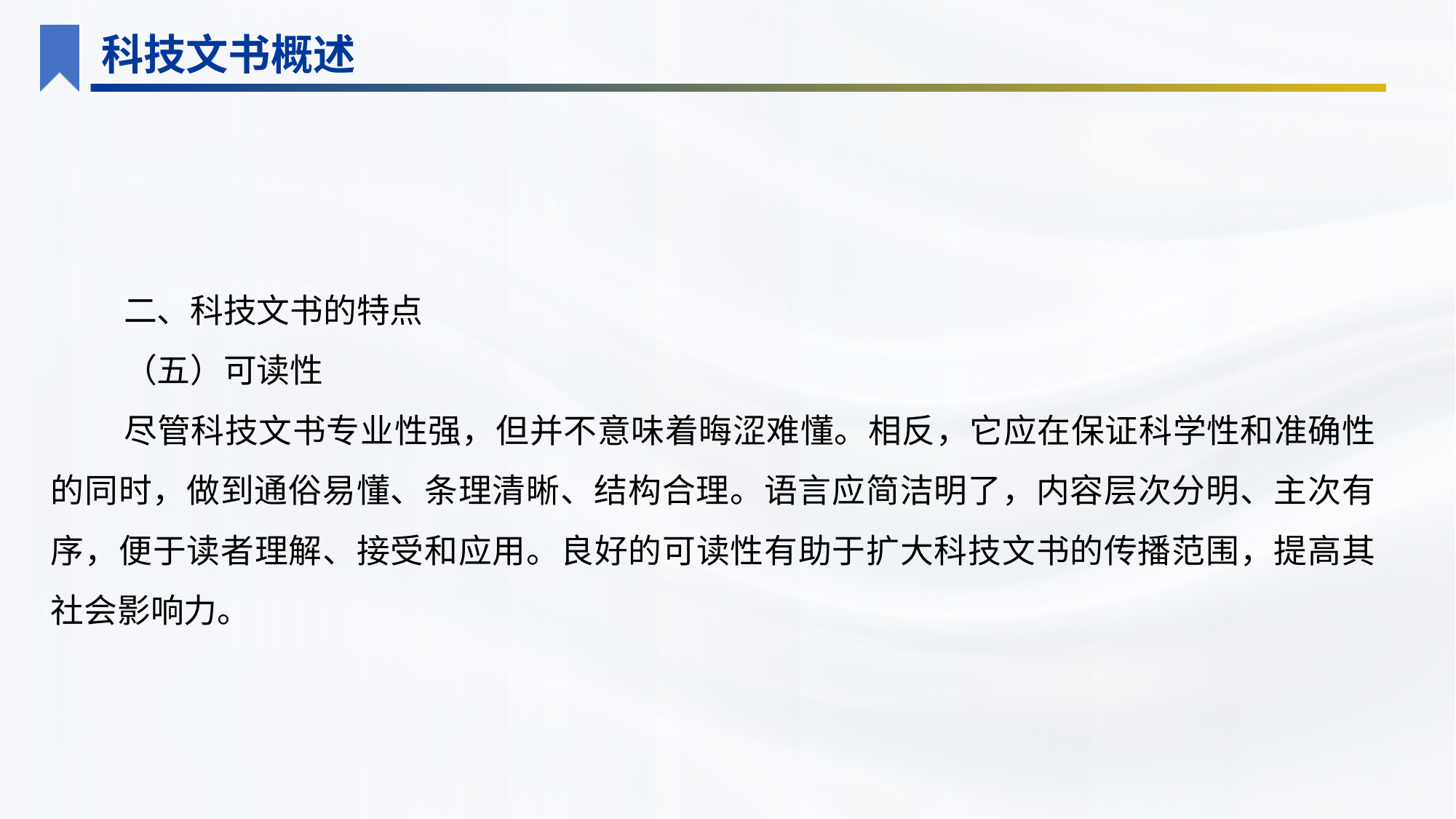

科技文书概述
二、科技文书的特点
（五）可读性
尽管科技文书专业性强，但并不意味着晦涩难懂。相反，它应在保证科学性和准确性的同时，做到通俗易懂、条理清晰、结构合理。语言应简洁明了，内容层次分明、主次有序，便于读者理解、接受和应用。良好的可读性有助于扩大科技文书的传播范围，提高其社会影响力。